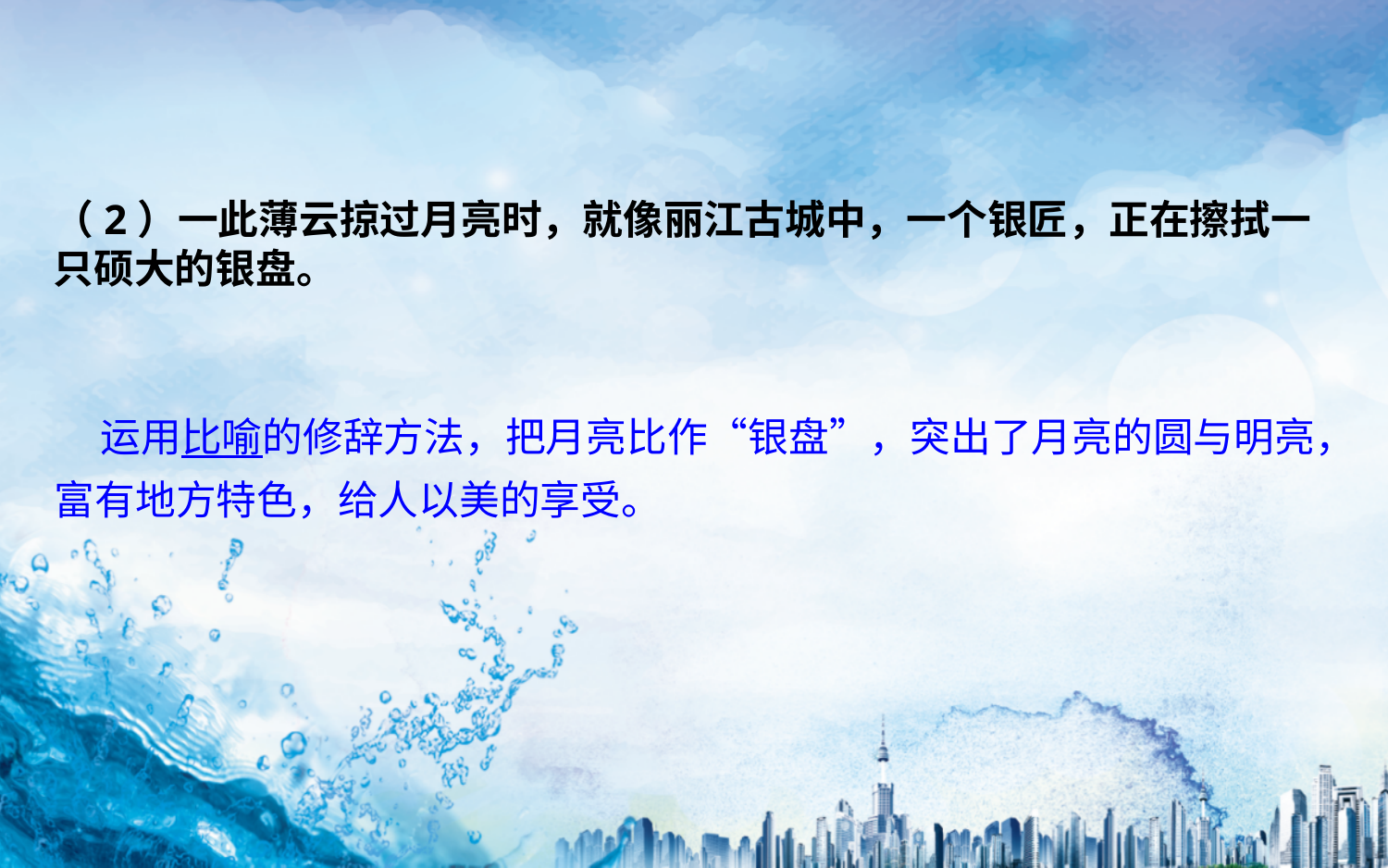

（2）一此薄云掠过月亮时，就像丽江古城中，一个银匠，正在擦拭一只硕大的银盘。
    运用比喻的修辞方法，把月亮比作“银盘”，突出了月亮的圆与明亮，富有地方特色，给人以美的享受。